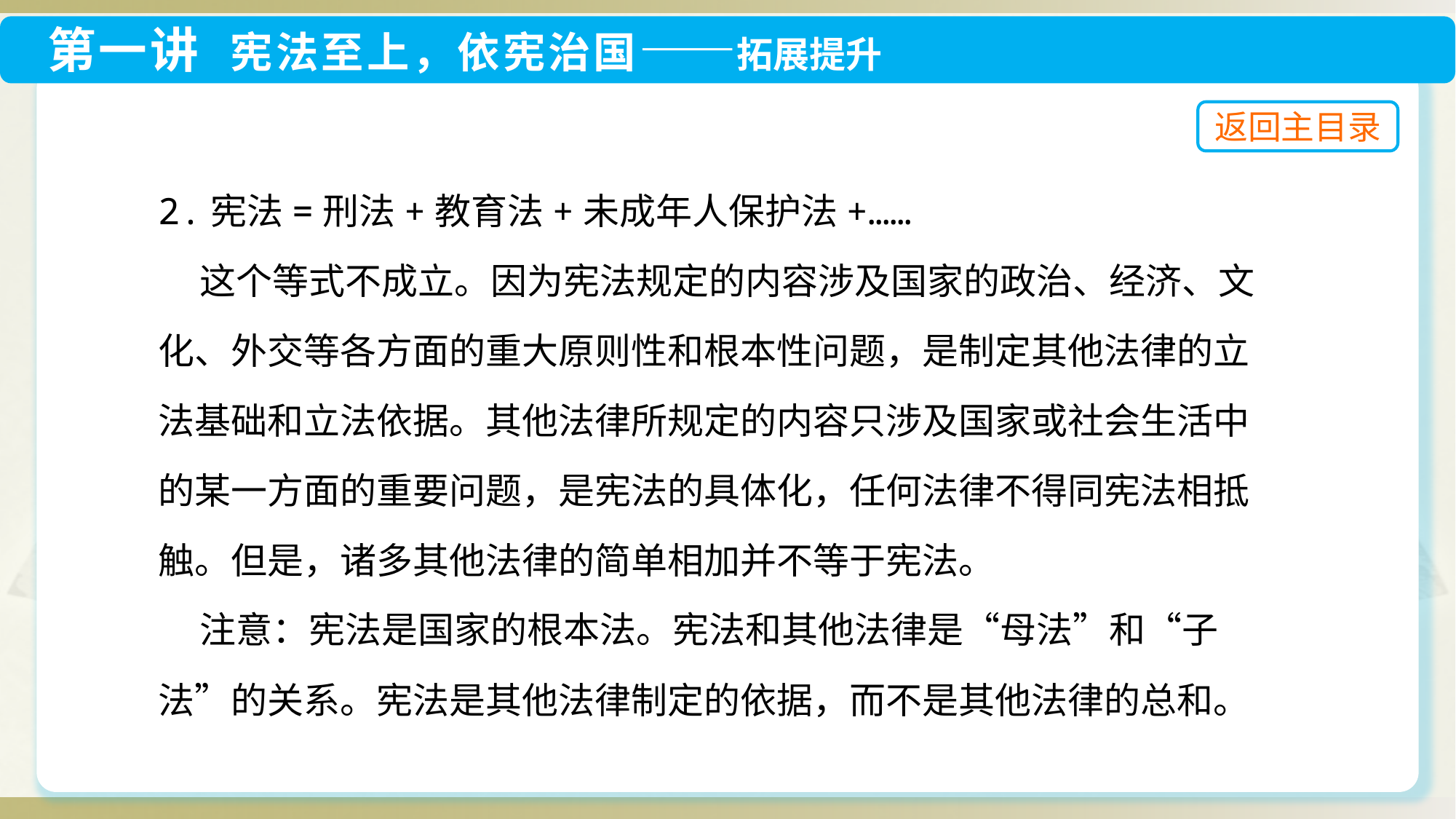

2.宪法=刑法+教育法+未成年人保护法+……
    这个等式不成立。因为宪法规定的内容涉及国家的政治、经济、文化、外交等各方面的重大原则性和根本性问题，是制定其他法律的立法基础和立法依据。其他法律所规定的内容只涉及国家或社会生活中的某一方面的重要问题，是宪法的具体化，任何法律不得同宪法相抵触。但是，诸多其他法律的简单相加并不等于宪法。
    注意：宪法是国家的根本法。宪法和其他法律是“母法”和“子法”的关系。宪法是其他法律制定的依据，而不是其他法律的总和。